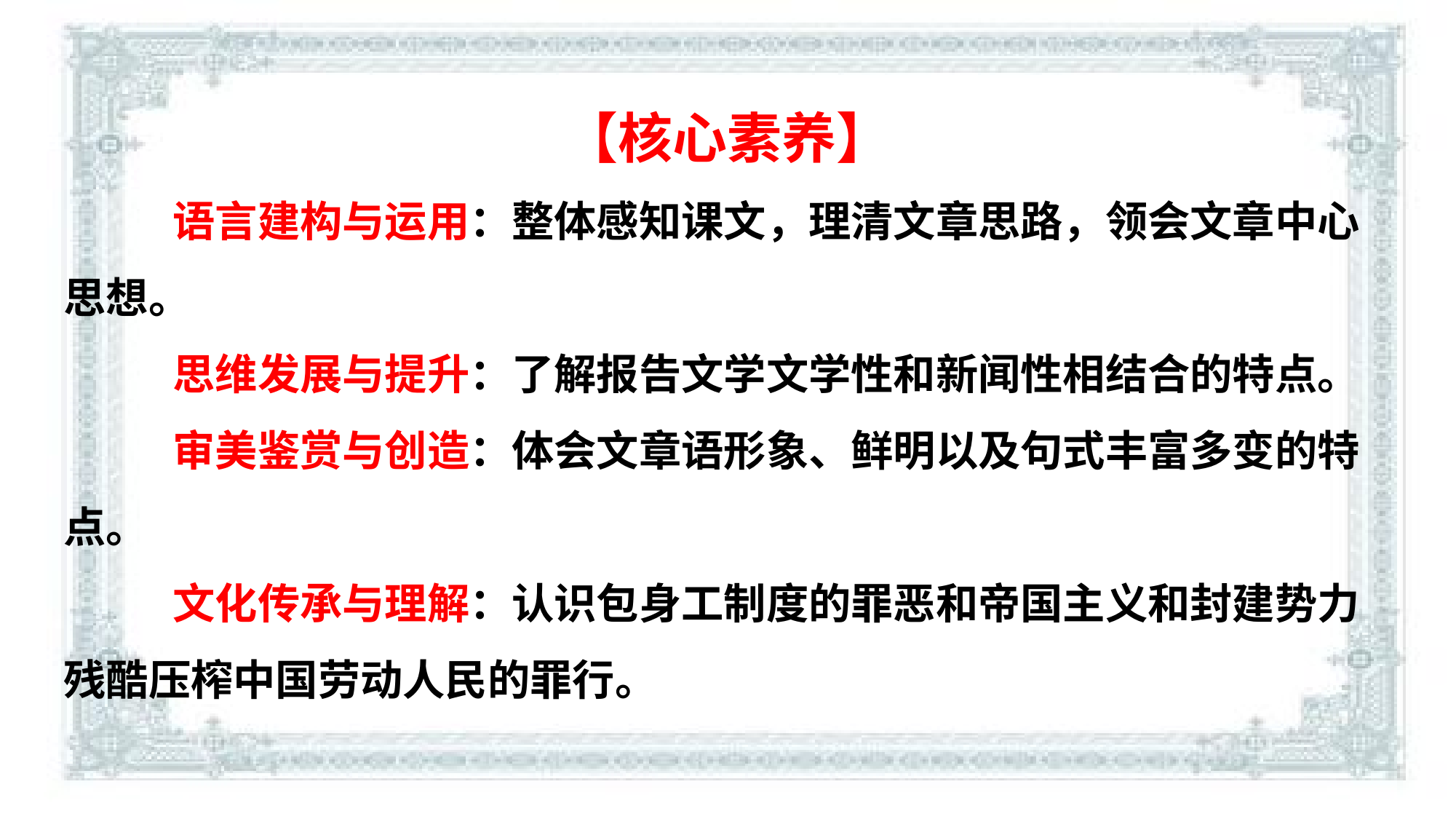

【核心素养】
	语言建构与运用：整体感知课文，理清文章思路，领会文章中心思想。
	思维发展与提升：了解报告文学文学性和新闻性相结合的特点。
	审美鉴赏与创造：体会文章语形象、鲜明以及句式丰富多变的特点。
	文化传承与理解：认识包身工制度的罪恶和帝国主义和封建势力残酷压榨中国劳动人民的罪行。